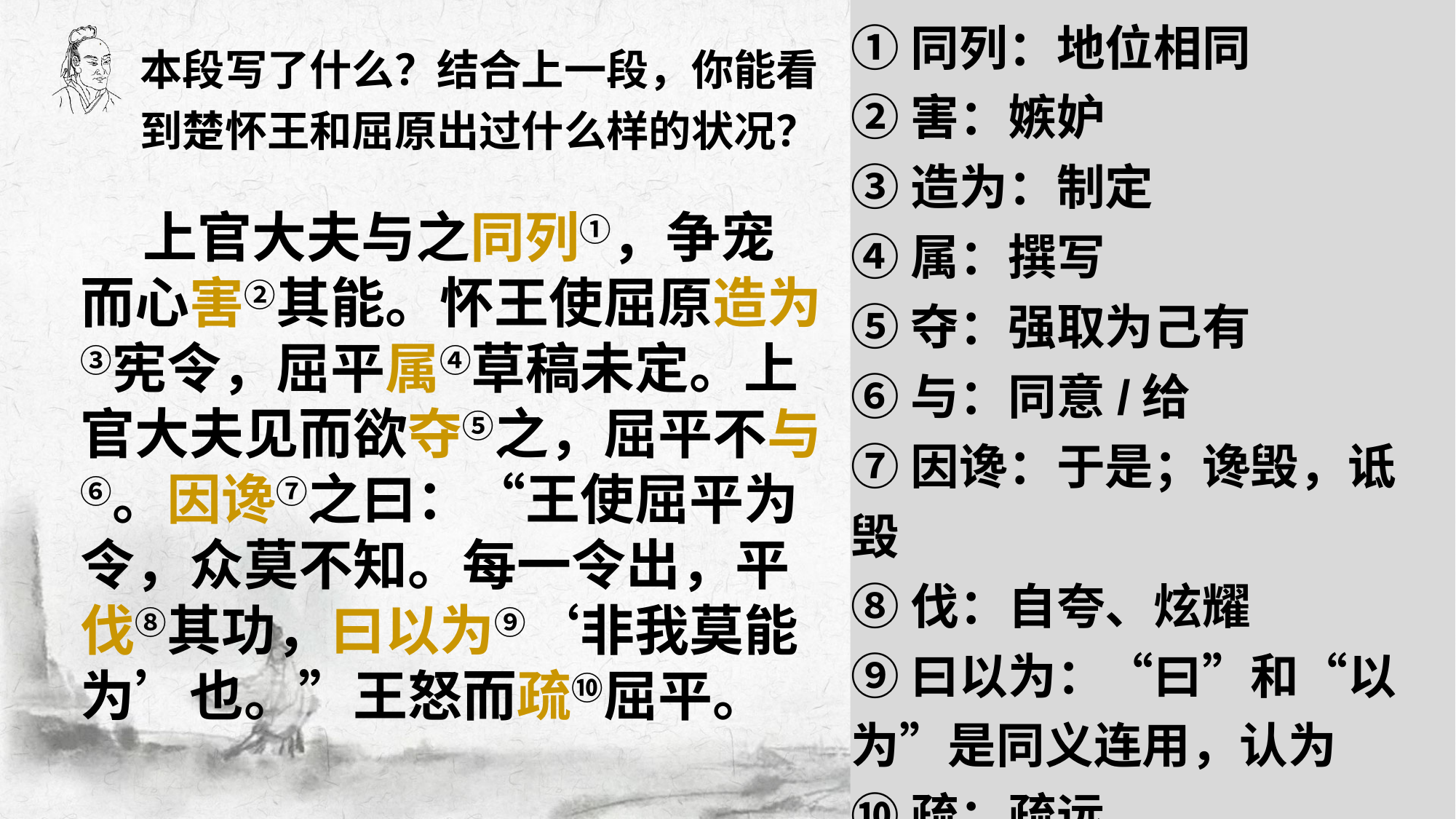

①同列：地位相同
②害：嫉妒
③造为：制定
④属：撰写
⑤夺：强取为己有
⑥与：同意/给
⑦因谗：于是；谗毁，诋毁
⑧伐：自夸、炫耀
⑨曰以为：“曰”和“以为”是同义连用，认为
⑩疏：疏远

本段写了什么？结合上一段，你能看到楚怀王和屈原出过什么样的状况？
    上官大夫与之同列①，争宠而心害②其能。怀王使屈原造为③宪令，屈平属④草稿未定。上官大夫见而欲夺⑤之，屈平不与⑥。因谗⑦之曰：“王使屈平为令，众莫不知。每一令出，平伐⑧其功，曰以为⑨‘非我莫能为’也。”王怒而疏⑩屈平。